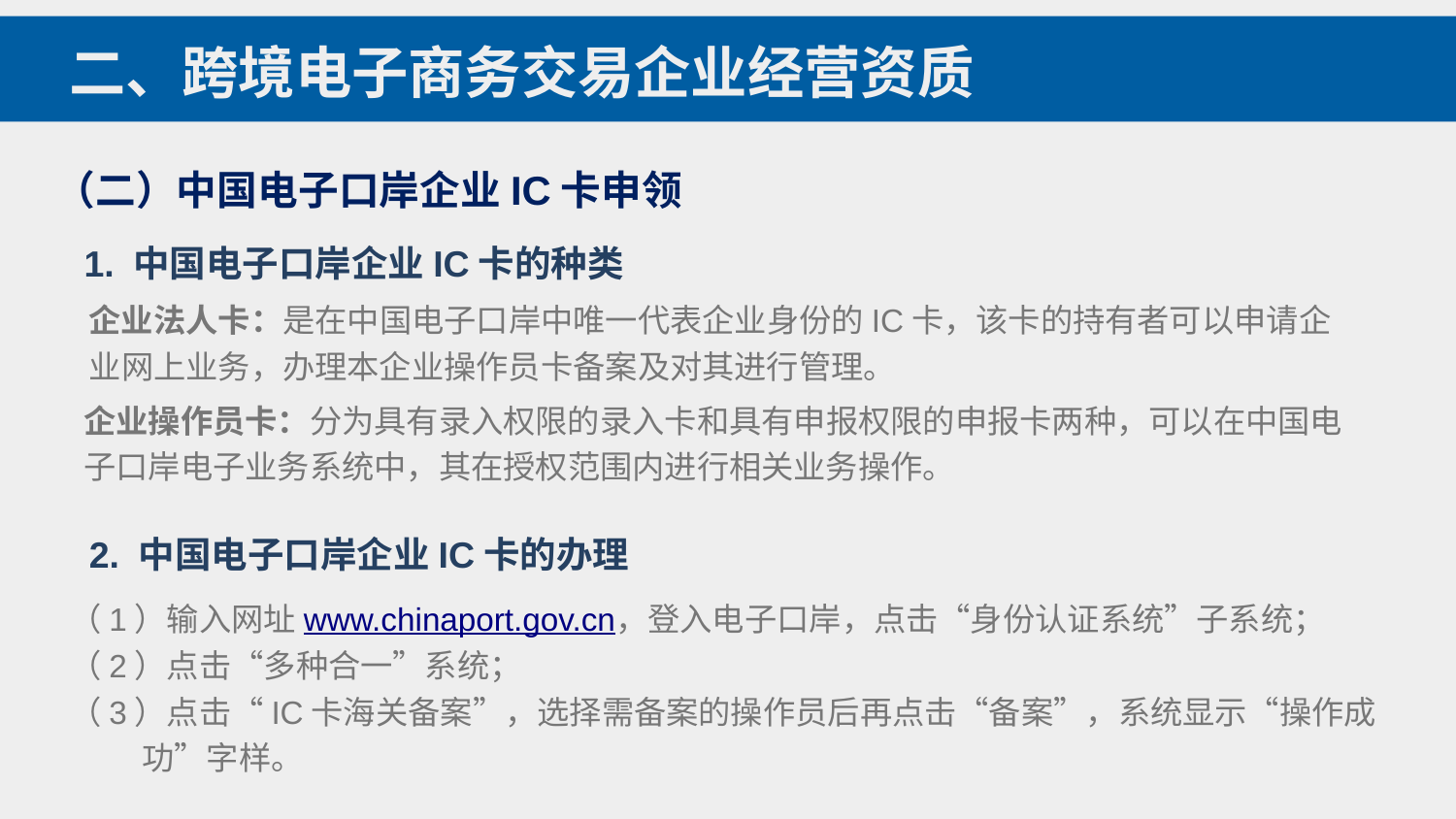

二、跨境电子商务交易企业经营资质
（二）中国电子口岸企业IC卡申领
1. 中国电子口岸企业IC卡的种类
企业法人卡：是在中国电子口岸中唯一代表企业身份的IC卡，该卡的持有者可以申请企业网上业务，办理本企业操作员卡备案及对其进行管理。
企业操作员卡：分为具有录入权限的录入卡和具有申报权限的申报卡两种，可以在中国电子口岸电子业务系统中，其在授权范围内进行相关业务操作。
2. 中国电子口岸企业IC卡的办理
（1）输入网址www.chinaport.gov.cn，登入电子口岸，点击“身份认证系统”子系统；
（2）点击“多种合一”系统；
（3）点击“IC卡海关备案”，选择需备案的操作员后再点击“备案”，系统显示“操作成
         功”字样。